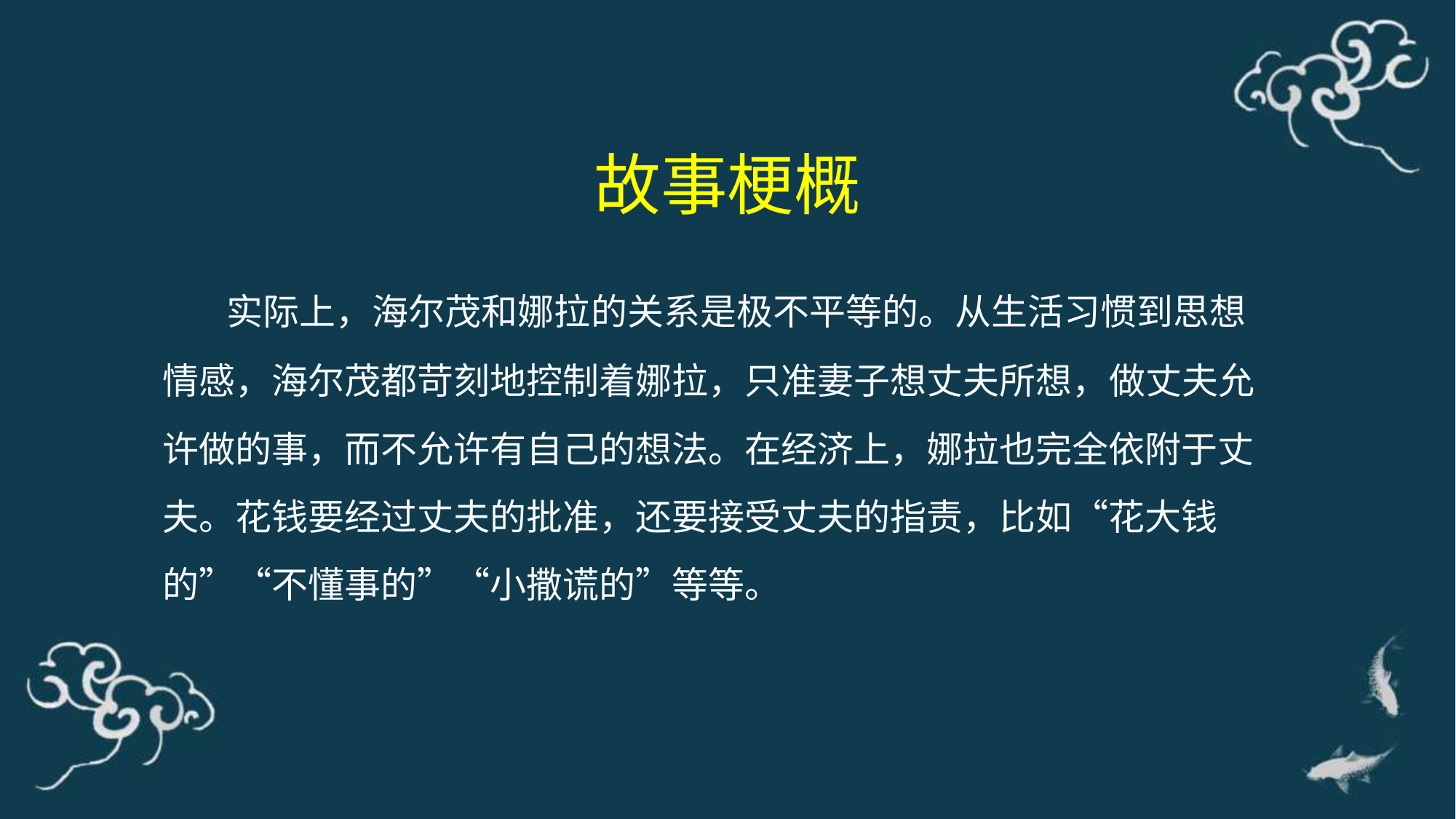

故事梗概
      实际上，海尔茂和娜拉的关系是极不平等的。从生活习惯到思想情感，海尔茂都苛刻地控制着娜拉，只准妻子想丈夫所想，做丈夫允许做的事，而不允许有自己的想法。在经济上，娜拉也完全依附于丈夫。花钱要经过丈夫的批准，还要接受丈夫的指责，比如“花大钱的”“不懂事的”“小撒谎的”等等。